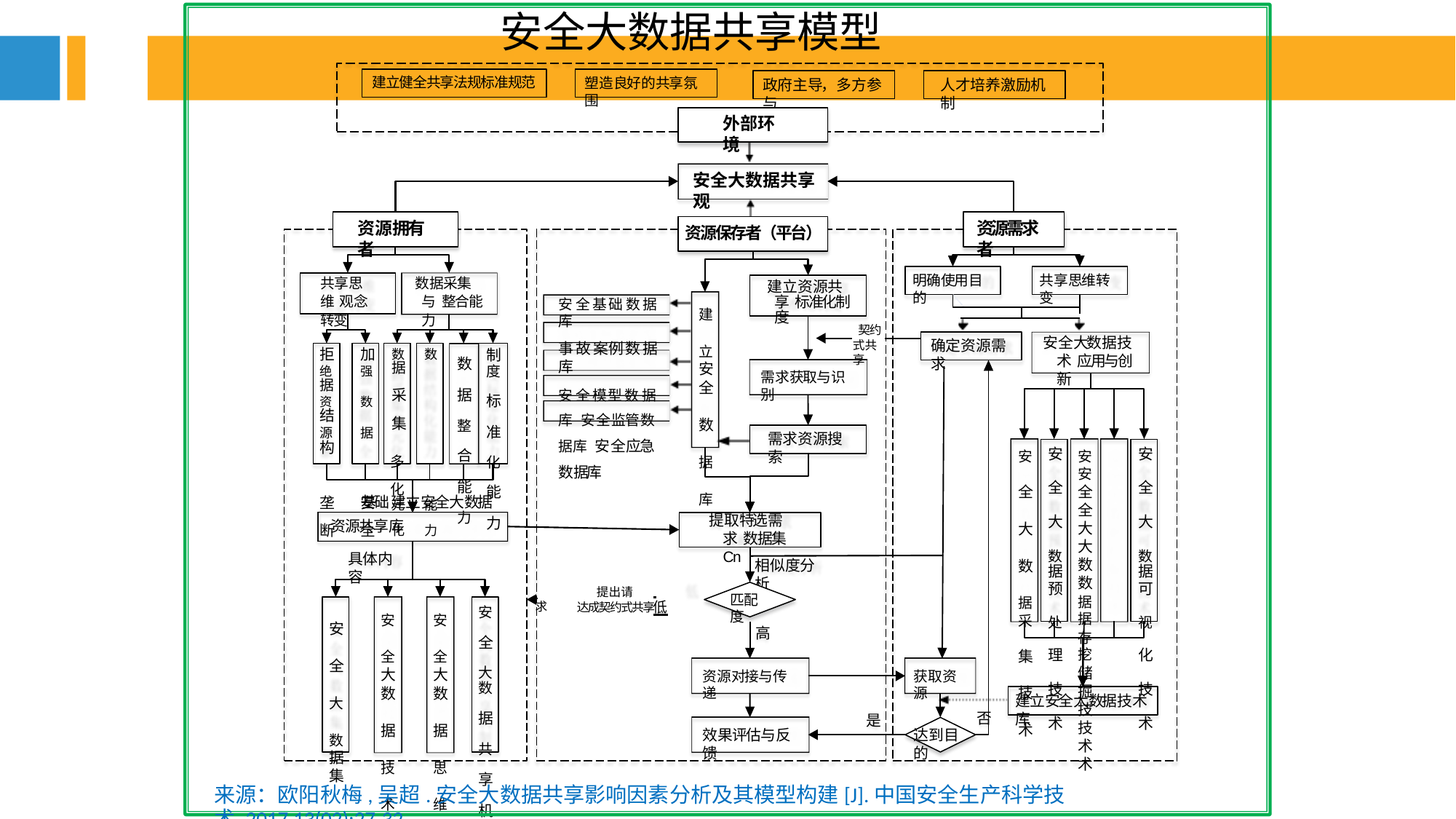

安全大数据共享模型

建立健全共享法规标准规范
塑造良好的共享氛围
政府主导，多方参与
人才培养激励机制

外部环境

安全大数据共享观

资源拥有者
资源需求者
资源保存者（平台）

明确使用目的
共享思维转变

共享思维  观念转变
数据采集与  整合能力

建立资源共享  标准化制度

安全基础数据库
事故案例数据库
安全模型数据库  安全监管数据库  安全应急数据库

建  立
安
全  数  据  库

契约

安全大数据技术  应用与创新

确定资源需求
式共享

拒	加	数	数
绝	强	据	据
资	数	采	结
源	据	集	构
多	化
垄	安	元	能
断	全	化	力
制
度  标  准  化  能  力

数  据  整  合  能  力

需求获取与识别

需求资源搜索

安  全  大  数
据
预  处  理  技  术
安  全  大  数
据
可  视  化  技  术
安  全  大  数  据
采  集  技  术

安	安
全	全
大	大
数	数
据	据
存	挖
储	掘
技	技
术	术

基础  建立安全大数据资源共享库

提取特选需求  数据集Cn

具体内容

相似度分析

 	低

 	     提出请求

匹配度

达成契约式共享
安  全  大
数  据  共  享  机  制
安  全
大
数  据  技  术
安  全
大
数  据  思  维

安  全  大  数
据
集

高

资源对接与传递
获取资源

建立安全大数据技术库

否
是

效果评估与反馈
达到目的

来源：欧阳秋梅,吴超.安全大数据共享影响因素分析及其模型构建[J].中国安全生产科学技术,2017,13(02):27-32.